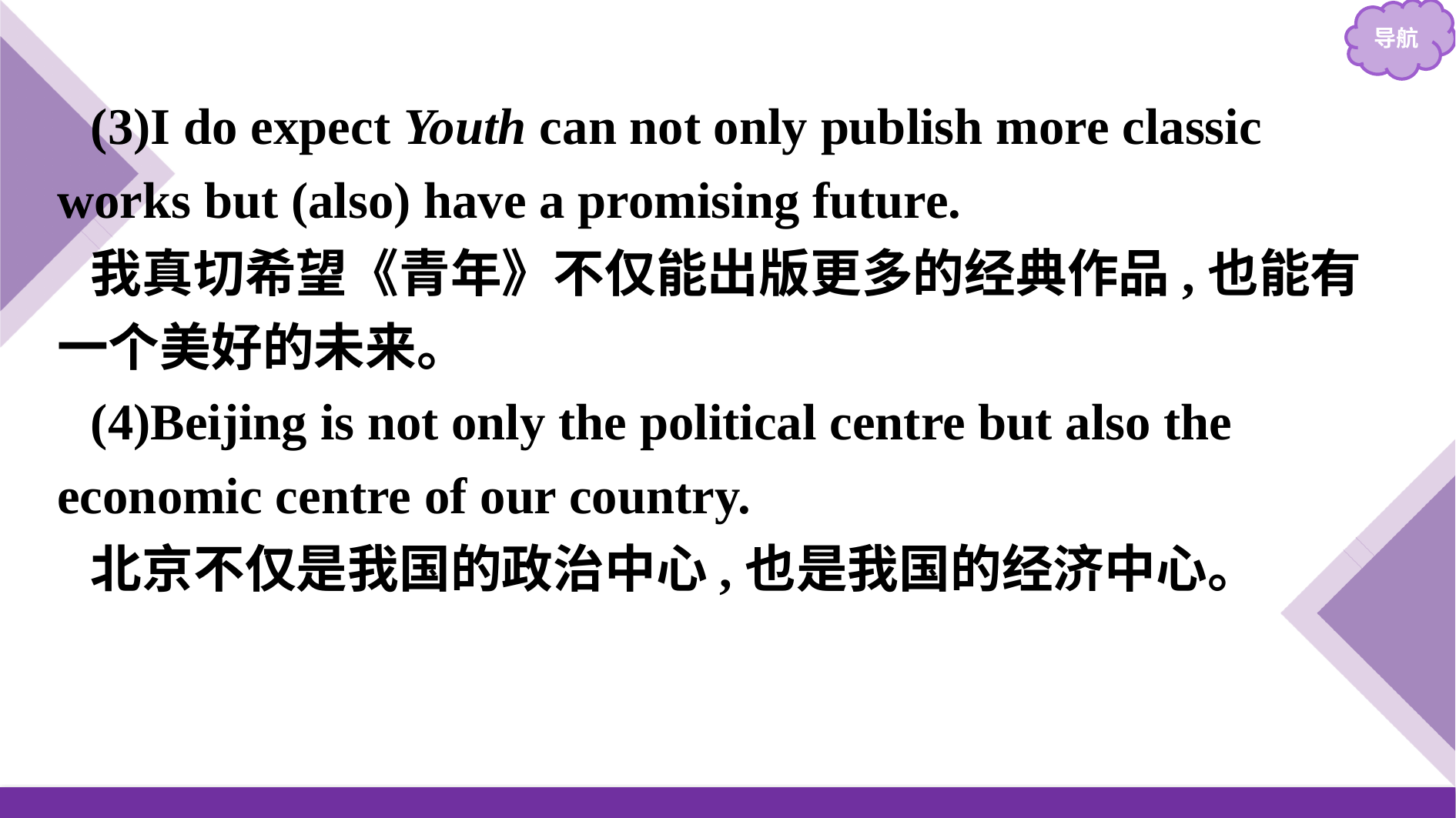

(3)I do expect Youth can not only publish more classic works but (also) have a promising future.
我真切希望《青年》不仅能出版更多的经典作品,也能有一个美好的未来。
(4)Beijing is not only the political centre but also the economic centre of our country.
北京不仅是我国的政治中心,也是我国的经济中心。